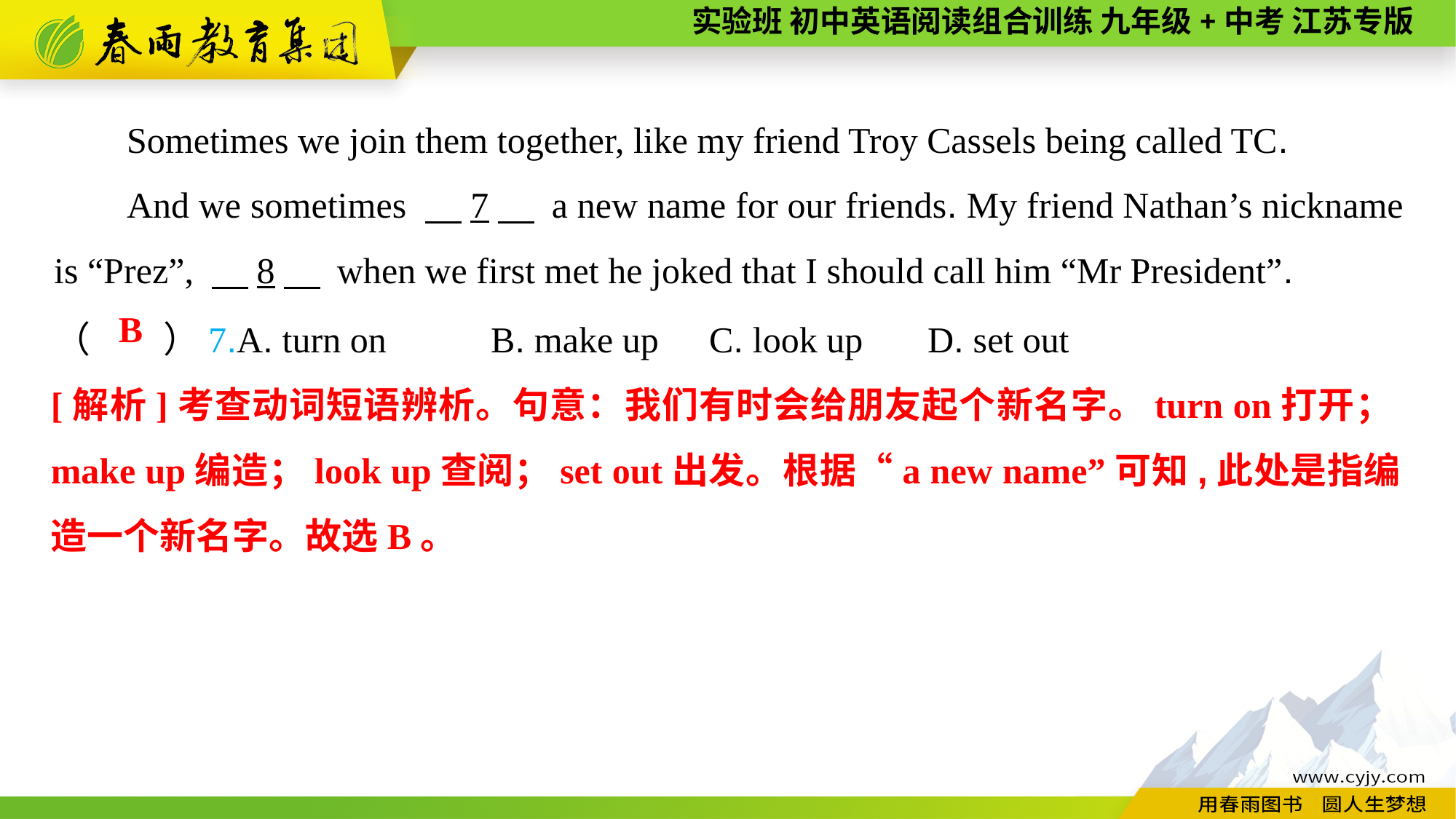

Sometimes we join them together, like my friend Troy Cassels being called TC.
And we sometimes 　7　 a new name for our friends. My friend Nathan’s nickname is “Prez”, 　8　 when we first met he joked that I should call him “Mr President”.
（　　）7.A. turn on	B. make up	C. look up	D. set out
B
[解析]考查动词短语辨析。句意：我们有时会给朋友起个新名字。turn on打开；make up编造；look up查阅；set out出发。根据“a new name”可知,此处是指编造一个新名字。故选B。